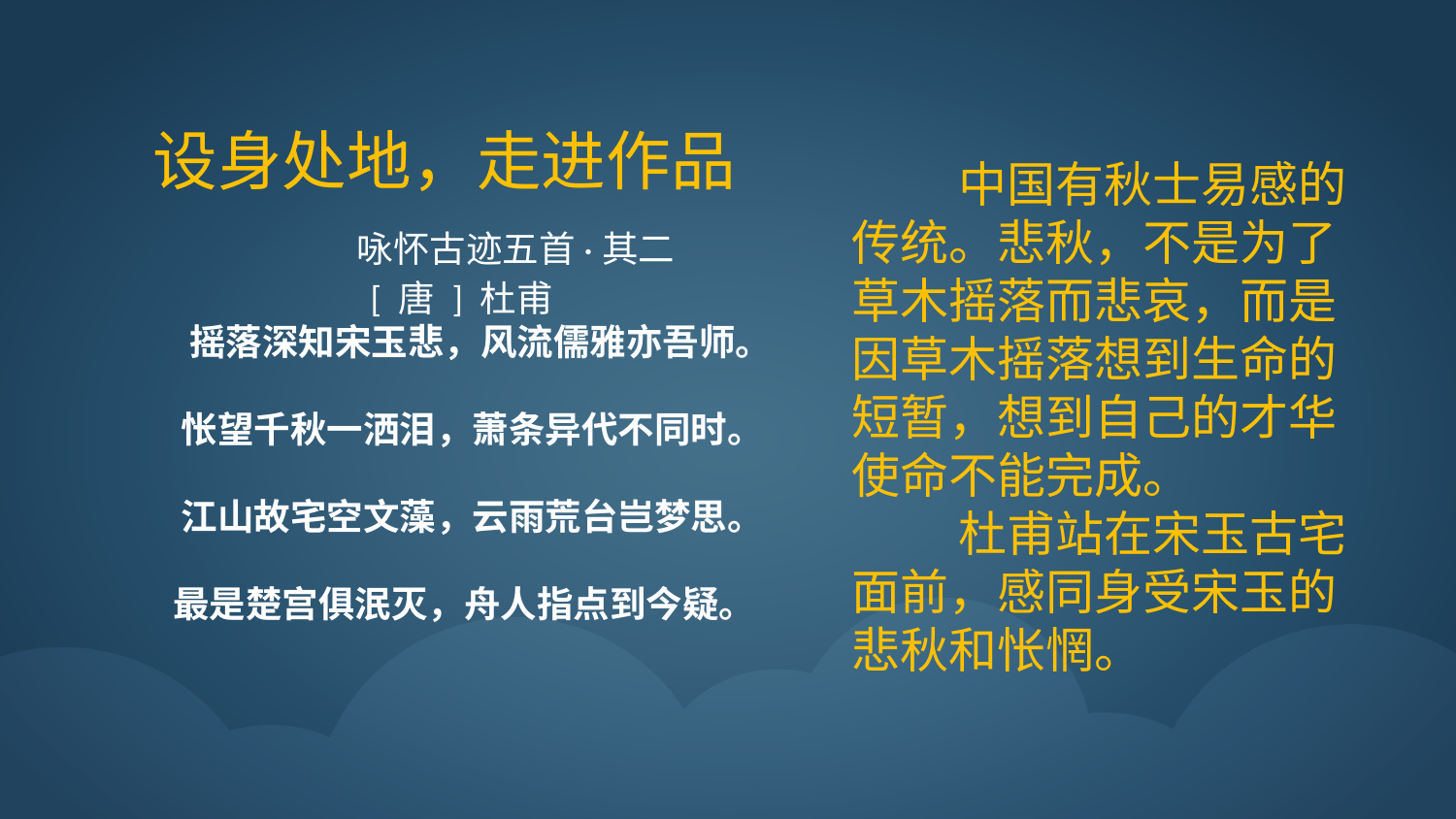

设身处地，走进作品
               咏怀古迹五首·其二
                              [ 唐 ] 杜甫
       摇落深知宋玉悲，风流儒雅亦吾师。

      怅望千秋一洒泪，萧条异代不同时。

      江山故宅空文藻，云雨荒台岂梦思。

     最是楚宫俱泯灭，舟人指点到今疑。
       中国有秋士易感的传统。悲秋，不是为了草木摇落而悲哀，而是因草木摇落想到生命的短暂，想到自己的才华使命不能完成。
       杜甫站在宋玉古宅面前，感同身受宋玉的悲秋和怅惘。